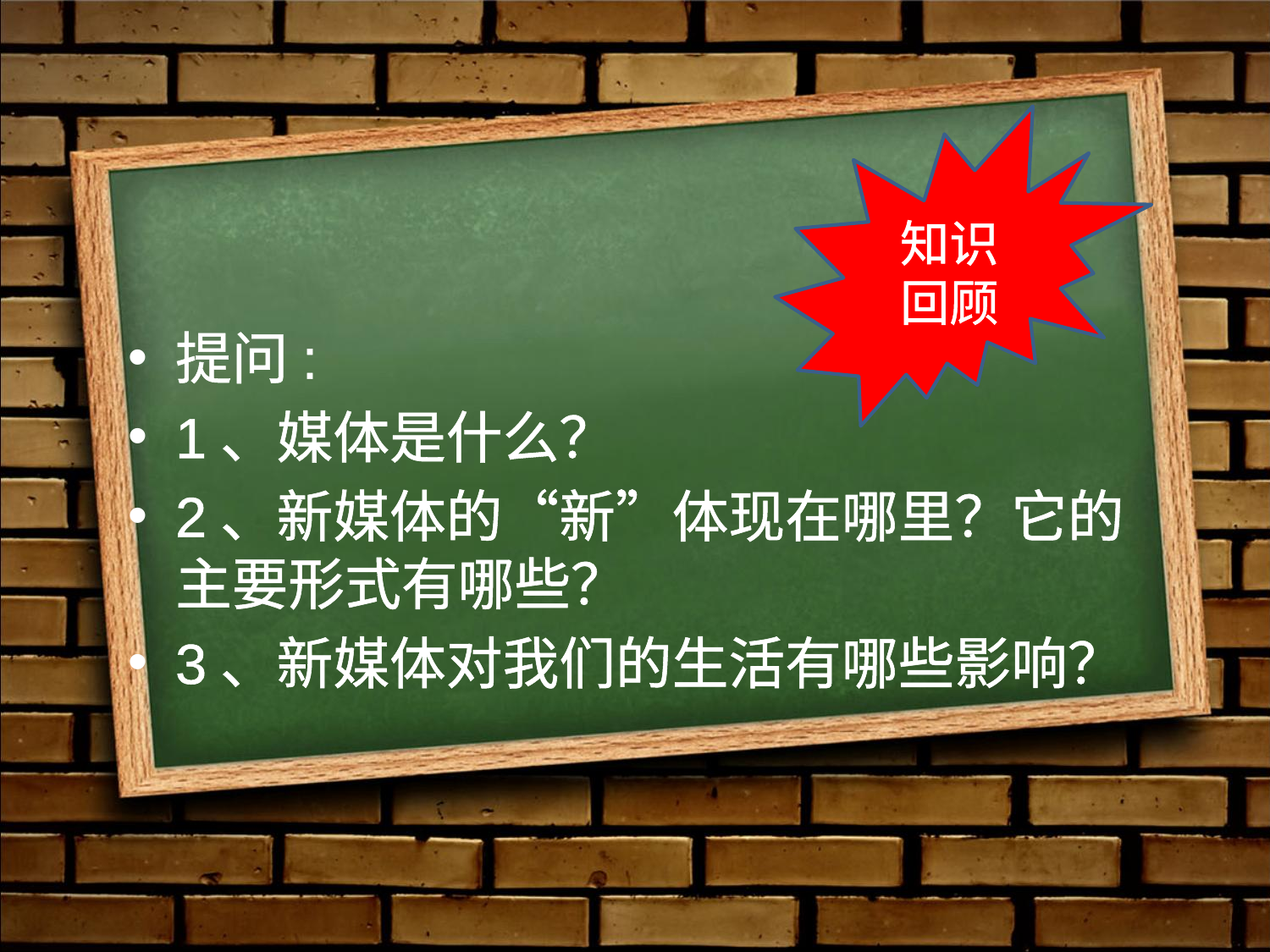

知识回顾
提问:
1、媒体是什么？
2、新媒体的“新”体现在哪里？它的主要形式有哪些？
3、新媒体对我们的生活有哪些影响？